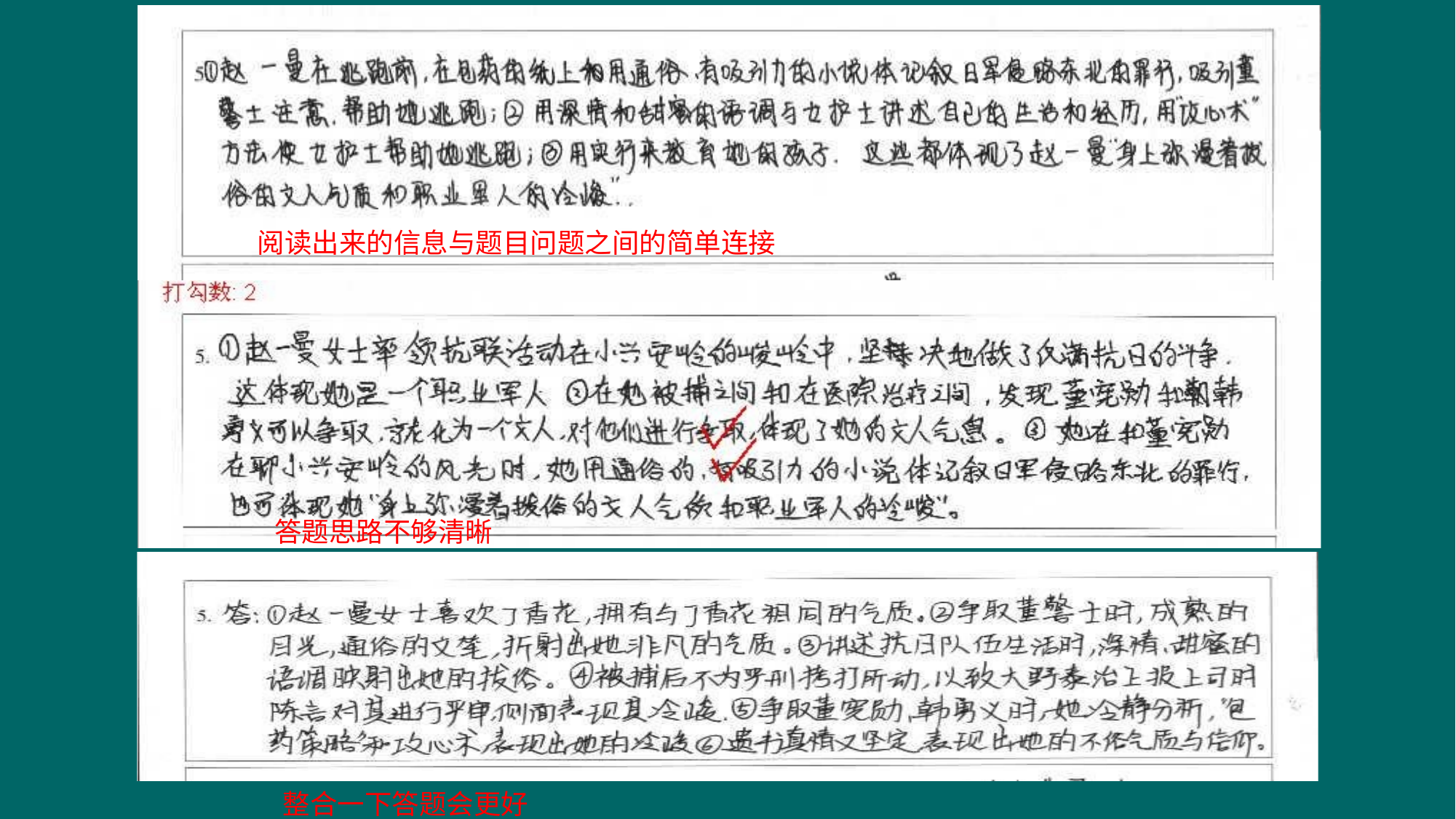

阅读出来的信息与题目问题之间的简单连接

答题思路不够清晰

整合一下答题会更好